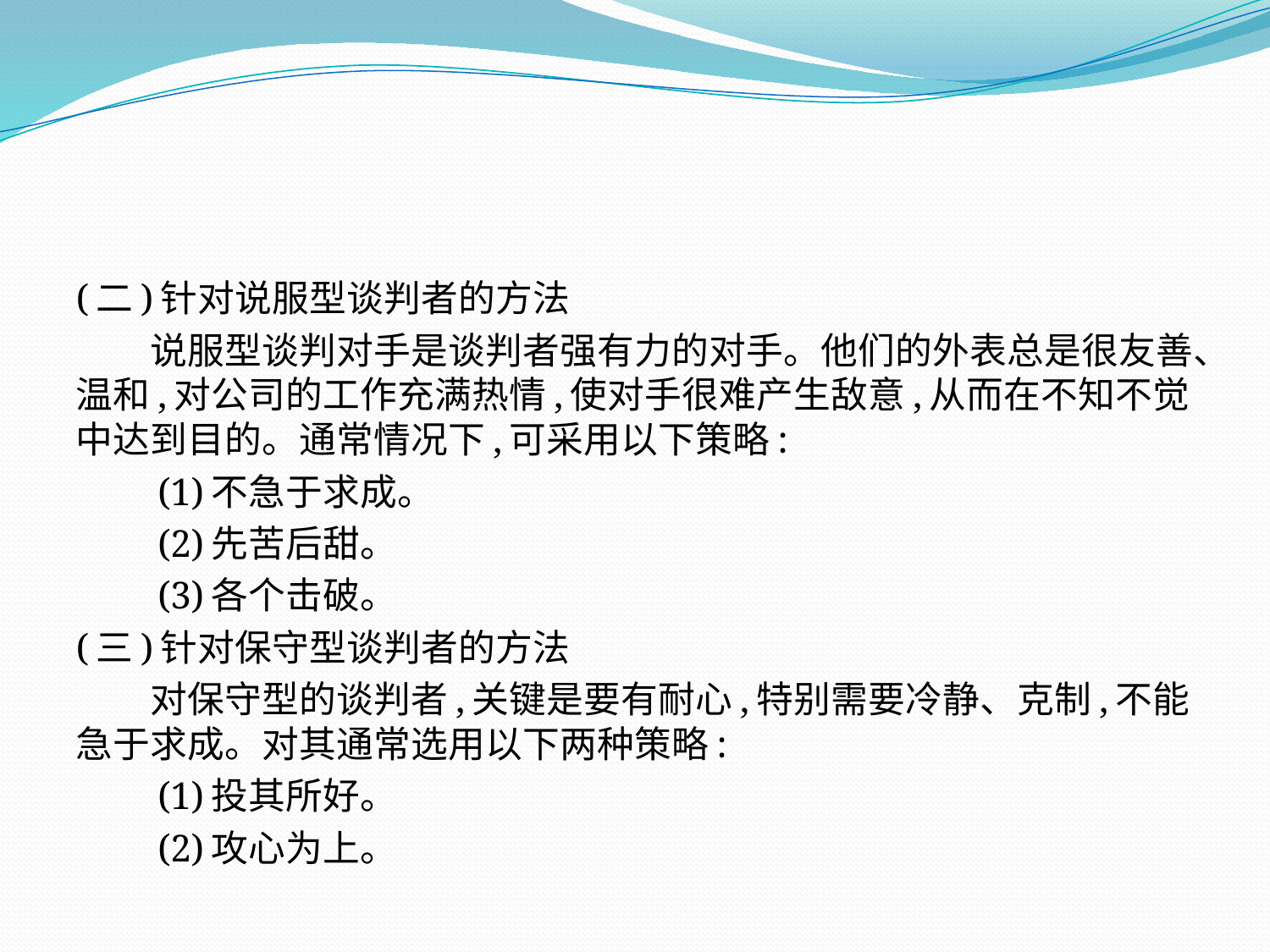

(二)针对说服型谈判者的方法
　　说服型谈判对手是谈判者强有力的对手。他们的外表总是很友善、温和,对公司的工作充满热情,使对手很难产生敌意,从而在不知不觉中达到目的。通常情况下,可采用以下策略:
　　(1)不急于求成。
　　(2)先苦后甜。
　　(3)各个击破。
(三)针对保守型谈判者的方法
　　对保守型的谈判者,关键是要有耐心,特别需要冷静、克制,不能急于求成。对其通常选用以下两种策略:
　　(1)投其所好。
　　(2)攻心为上。